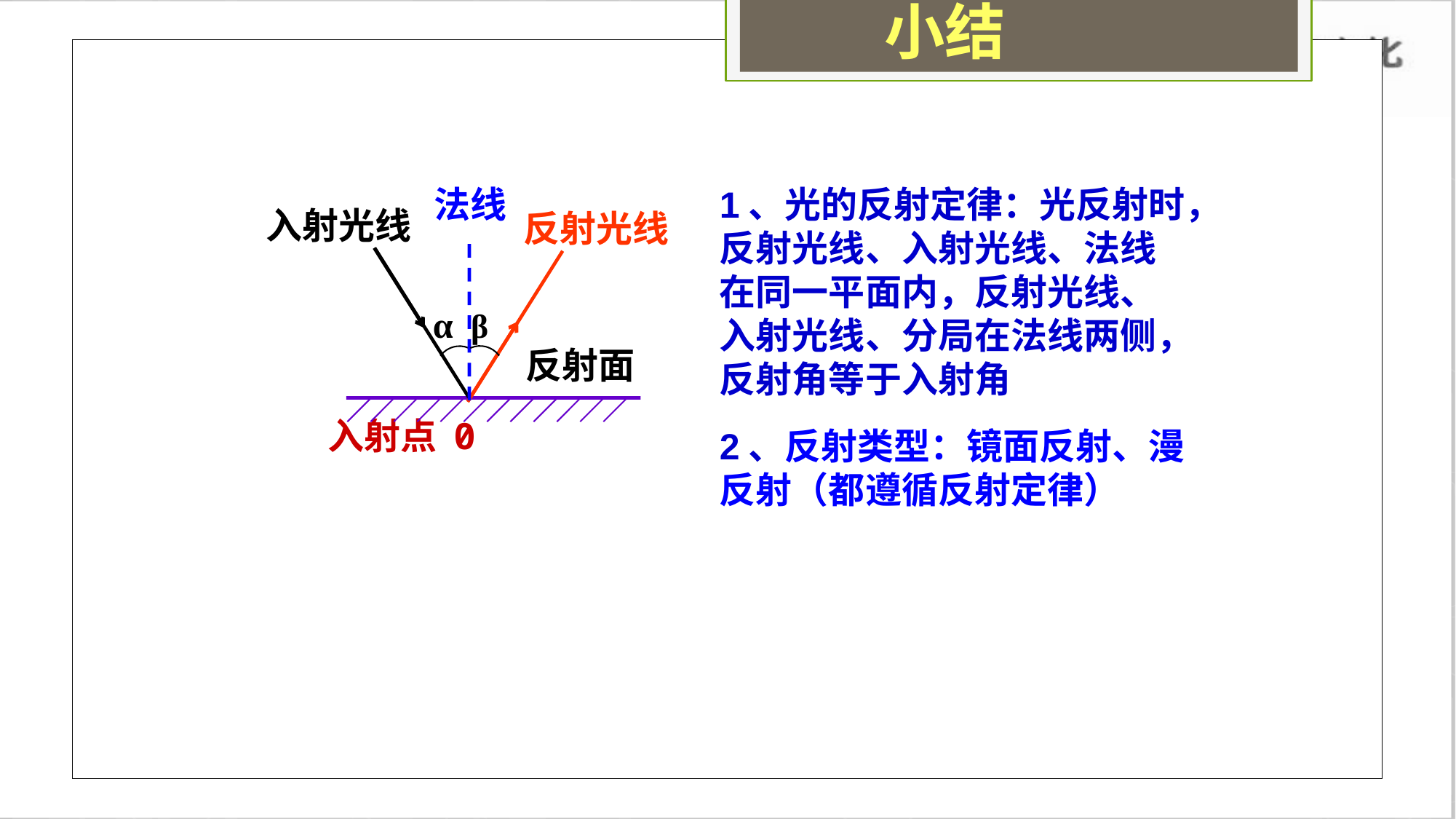

小结
法线

入射光线
反射光线

α
β

入射点 0
反射面
1、光的反射定律：光反射时，反射光线、入射光线、法线在同一平面内，反射光线、入射光线、分局在法线两侧，反射角等于入射角
2、反射类型：镜面反射、漫反射（都遵循反射定律）